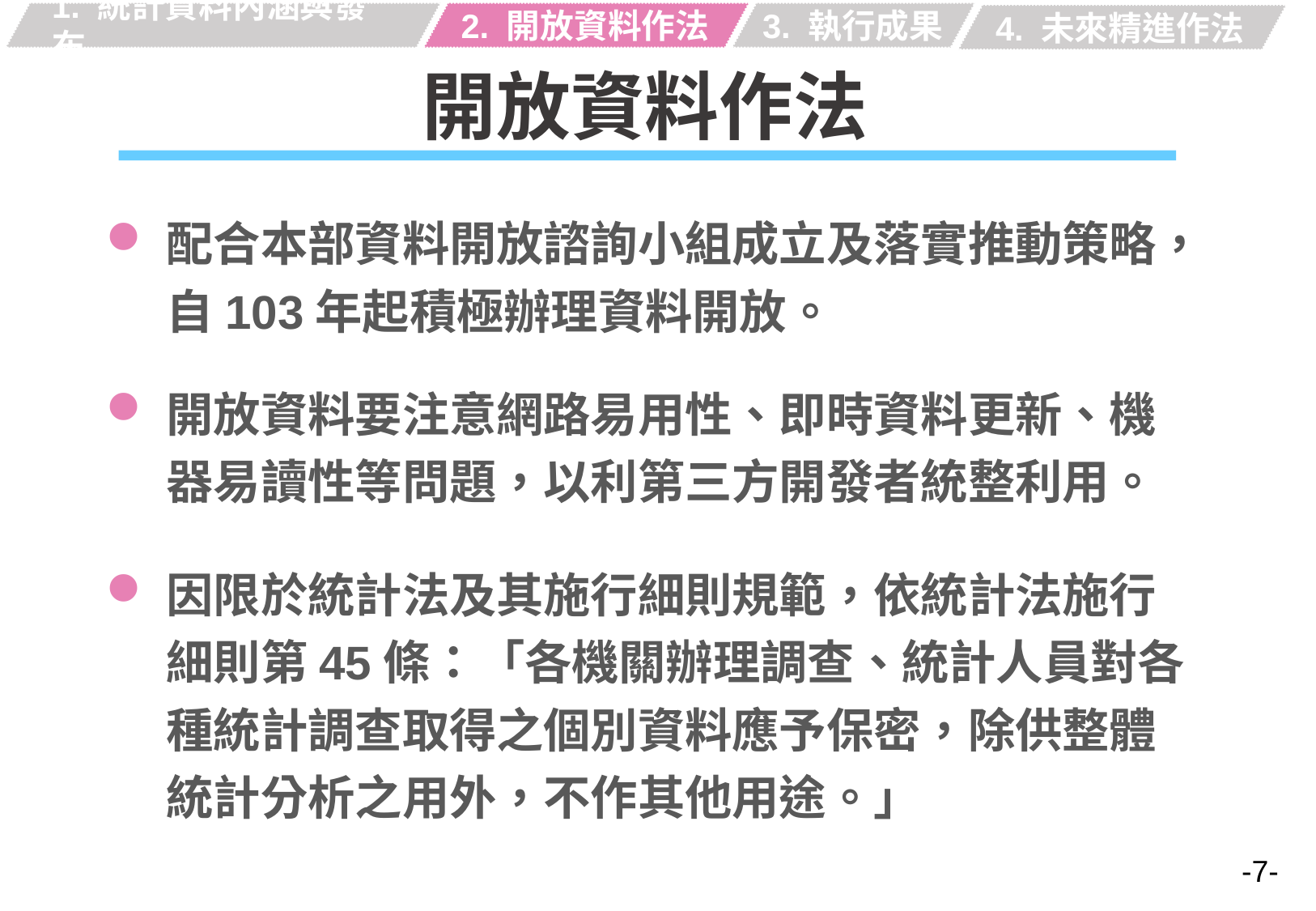

1. 統計資料內涵與發布
2. 開放資料作法
3. 執行成果
4. 未來精進作法
開放資料作法
配合本部資料開放諮詢小組成立及落實推動策略，自103年起積極辦理資料開放。
開放資料要注意網路易用性、即時資料更新、機器易讀性等問題，以利第三方開發者統整利用。
因限於統計法及其施行細則規範，依統計法施行細則第45條：「各機關辦理調查、統計人員對各種統計調查取得之個別資料應予保密，除供整體統計分析之用外，不作其他用途。」
-7-